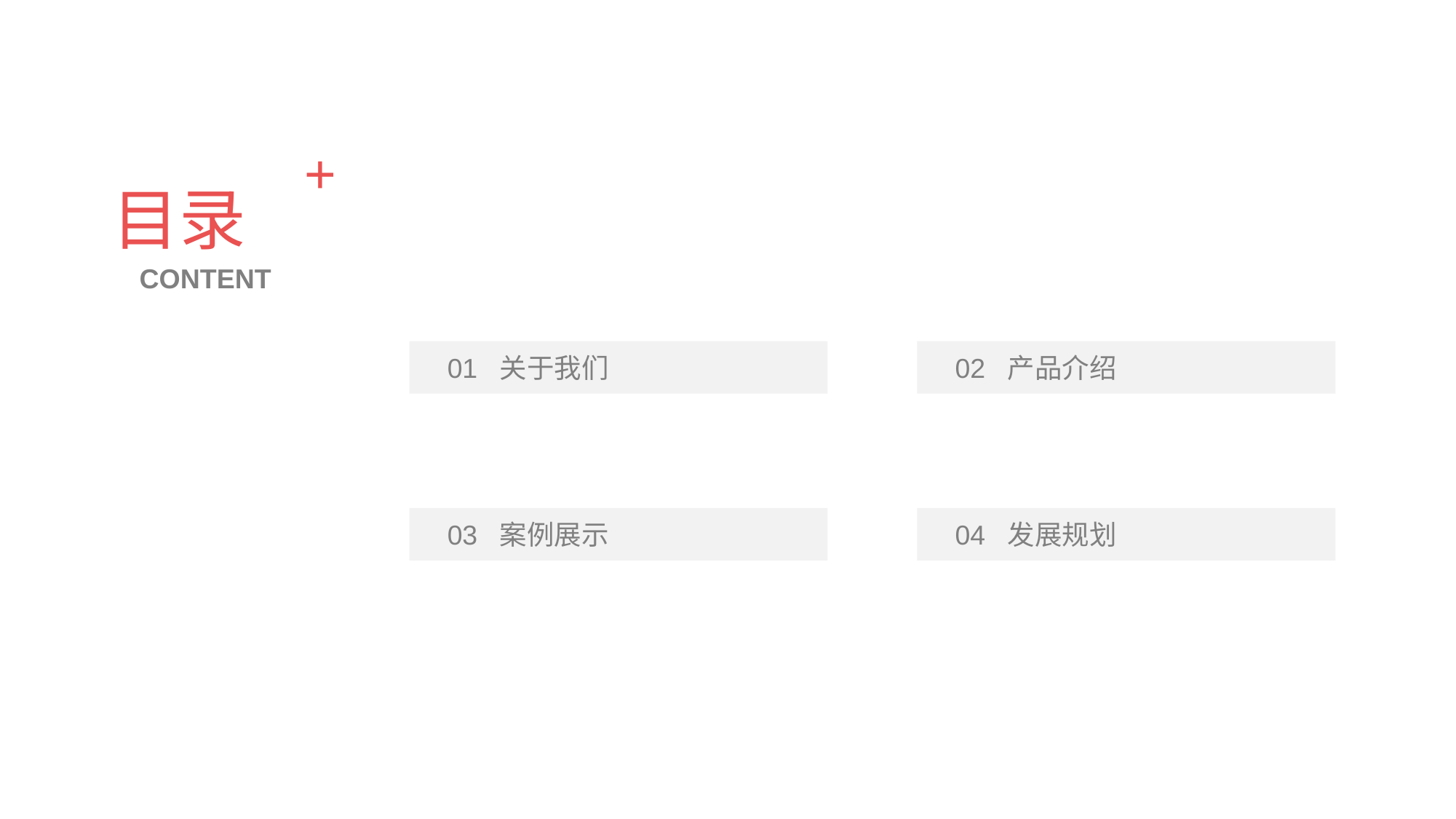

+
目录
CONTENT

01
关于我们

02
产品介绍

03
案例展示

04
发展规划